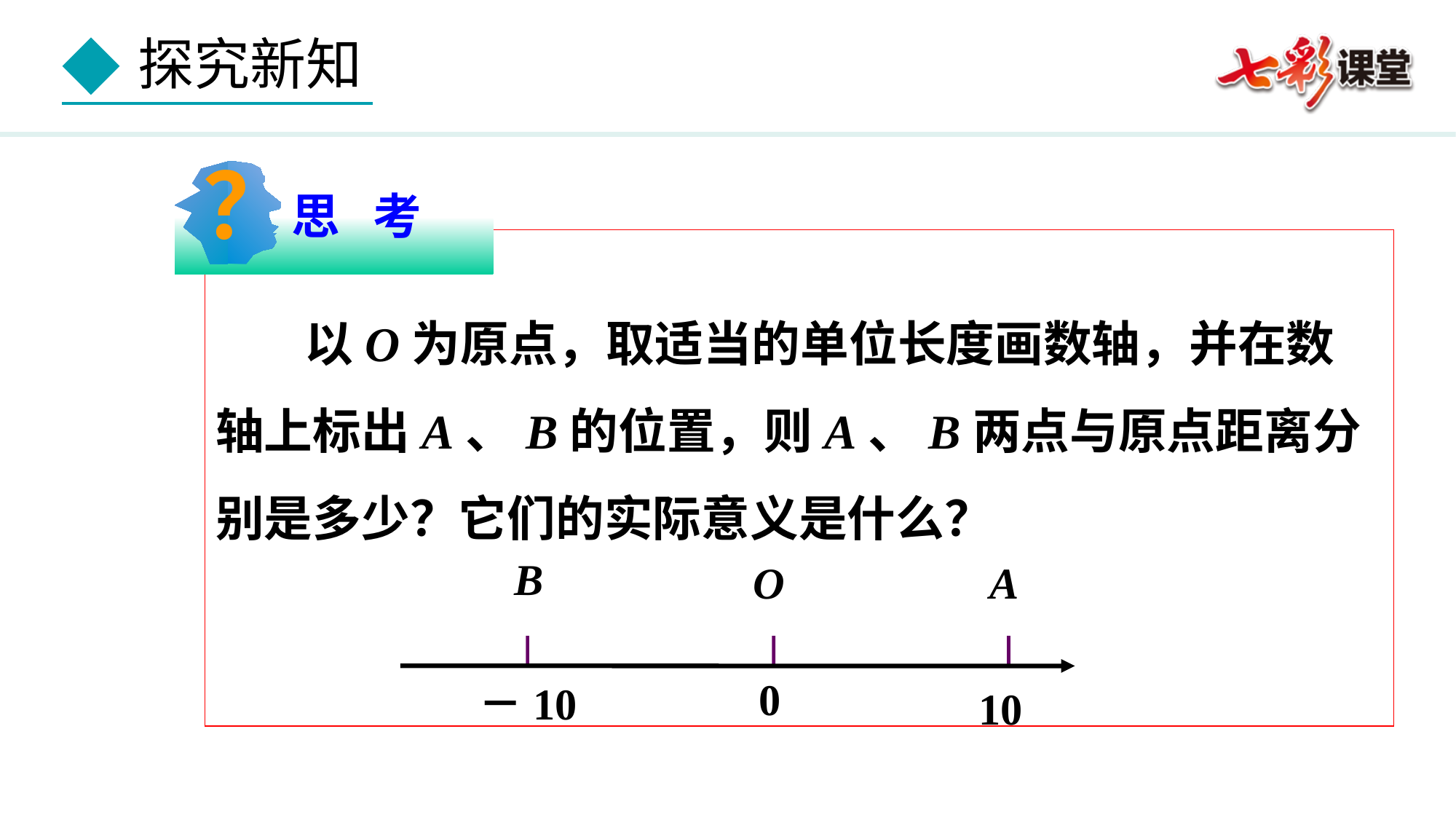

？

思   考

       以O为原点，取适当的单位长度画数轴，并在数轴上标出A、B的位置，则A、B两点与原点距离分别是多少？它们的实际意义是什么？

B
O

0
－10
10
A